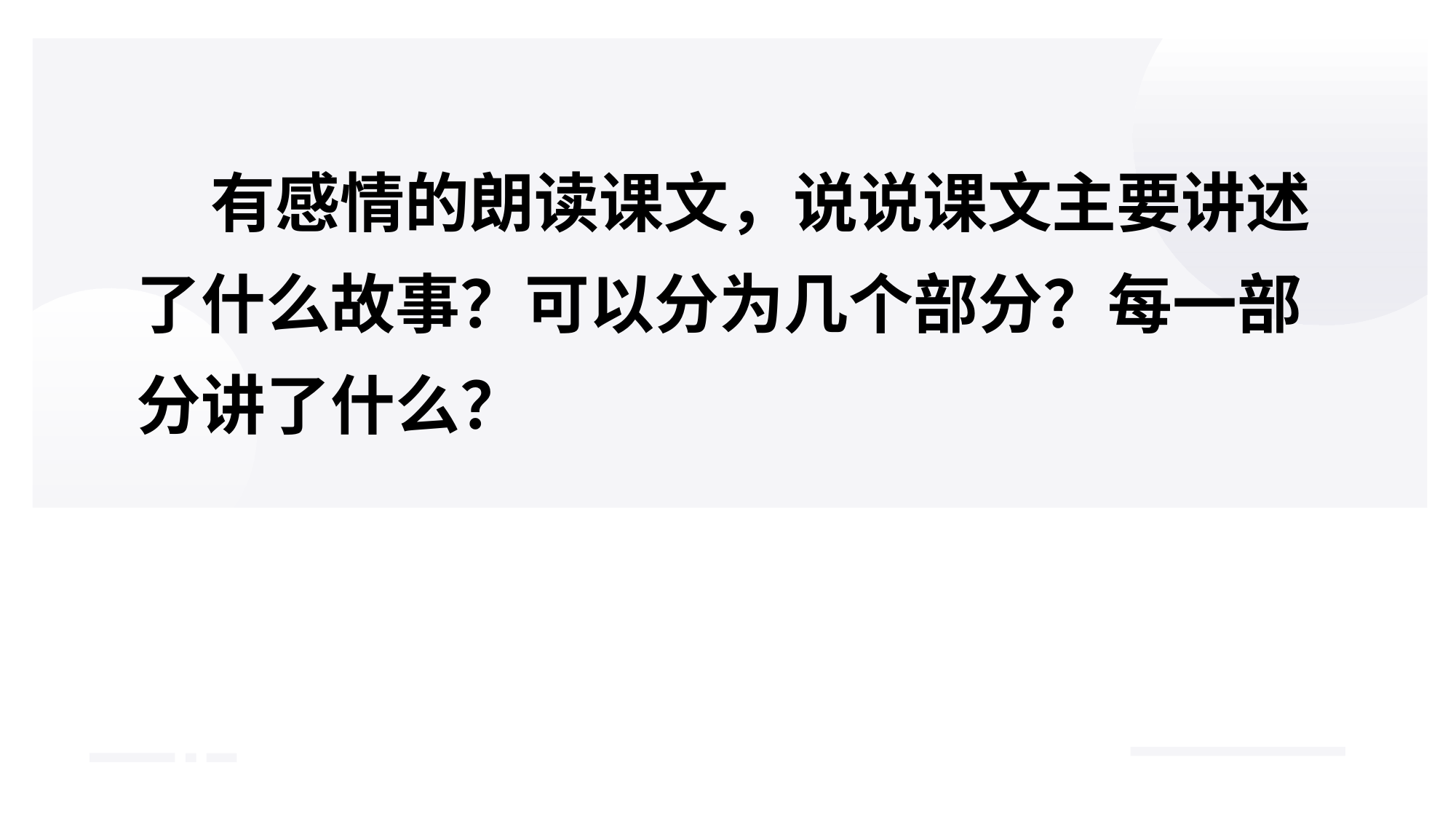

有感情的朗读课文，说说课文主要讲述了什么故事？可以分为几个部分？每一部分讲了什么？